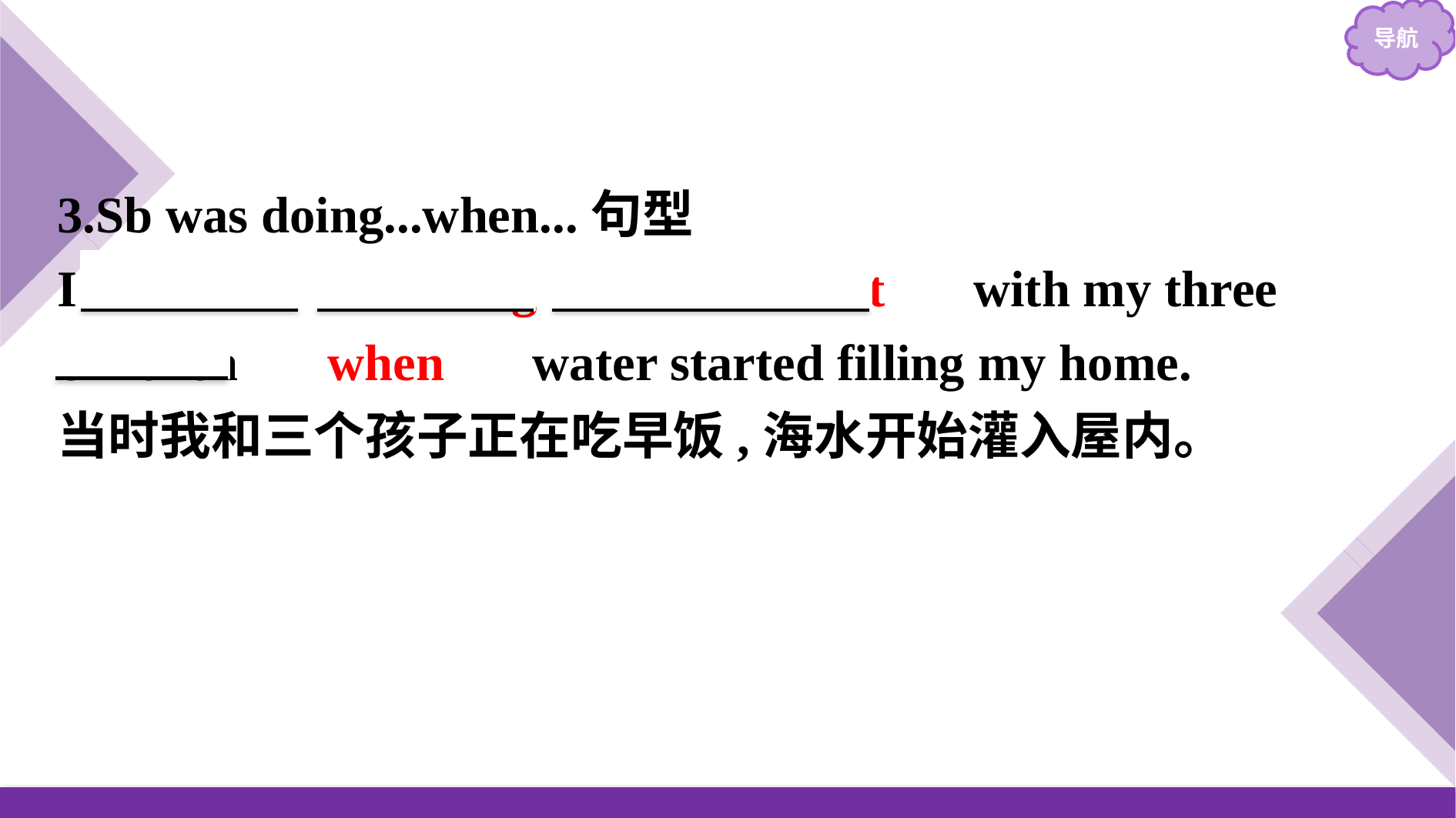

3.Sb was doing...when...句型
I 　was　 　having　 　breakfast　 with my three children 　when　 water started filling my home.
当时我和三个孩子正在吃早饭,海水开始灌入屋内。